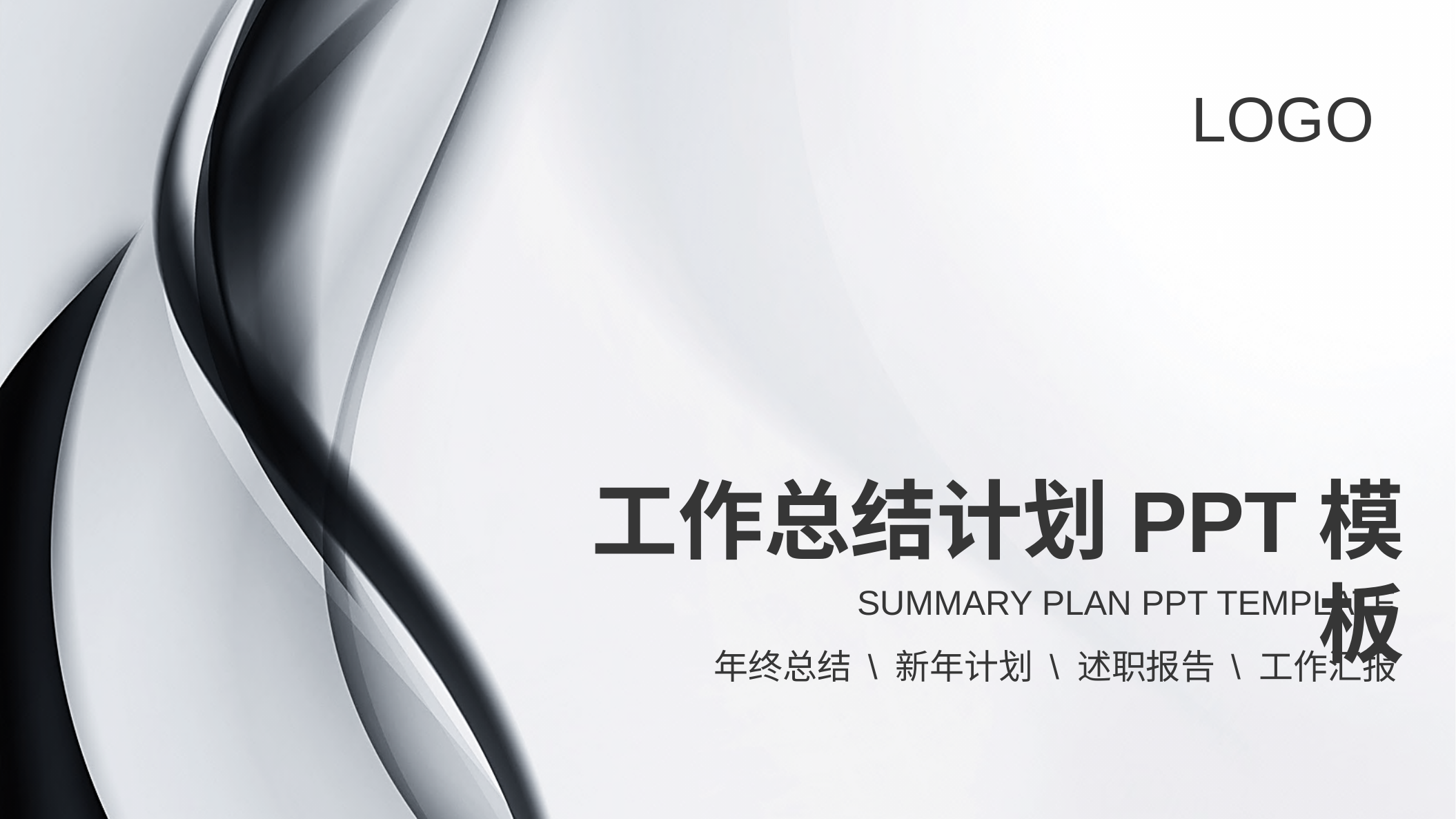

LOGO
工作总结计划PPT模板
SUMMARY PLAN PPT TEMPLATE
年终总结 \ 新年计划 \ 述职报告 \ 工作汇报